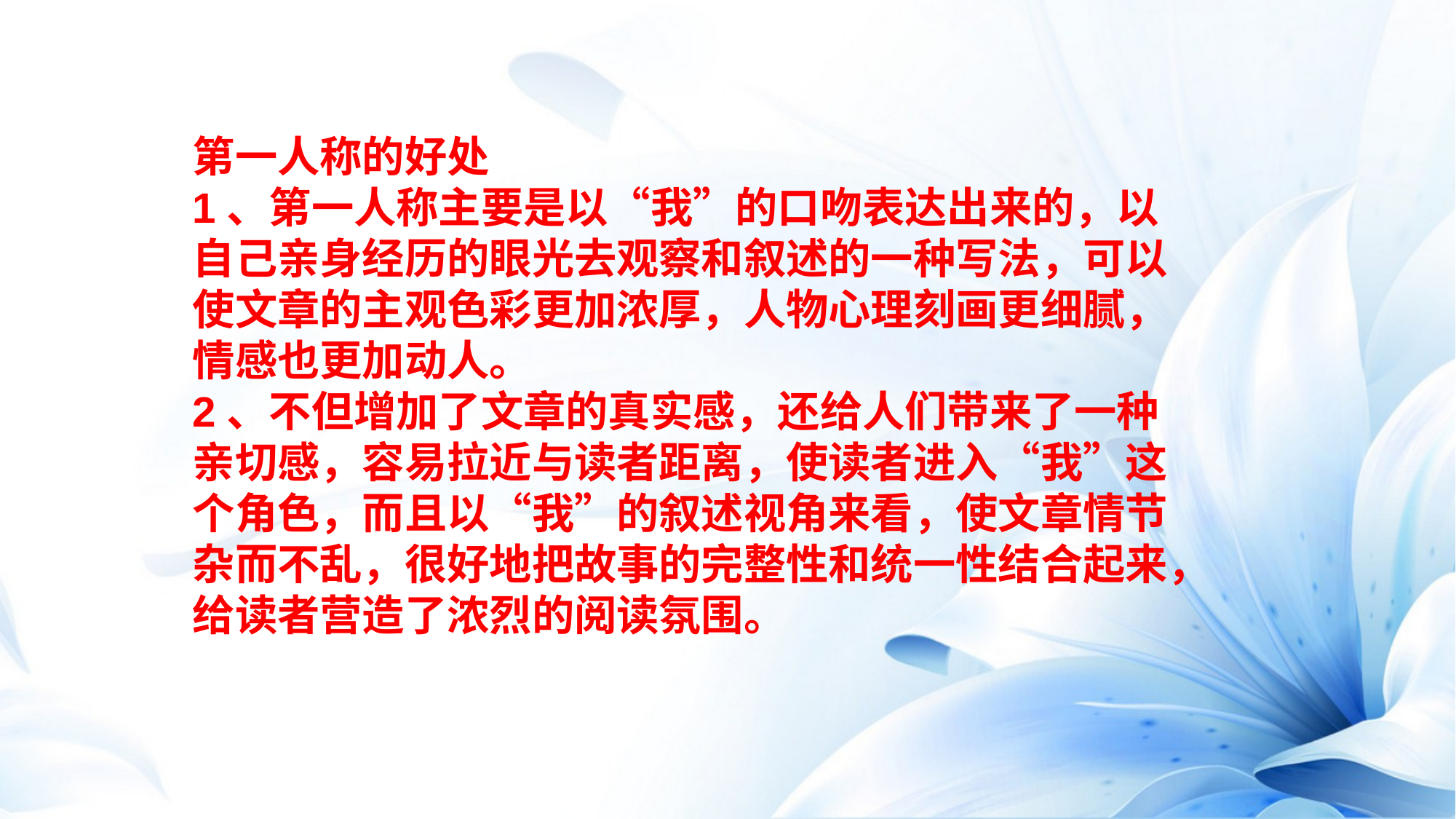

第一人称的好处
1、第一人称主要是以“我”的口吻表达出来的，以自己亲身经历的眼光去观察和叙述的一种写法，可以使文章的主观色彩更加浓厚，人物心理刻画更细腻，情感也更加动人。
2、不但增加了文章的真实感，还给人们带来了一种亲切感，容易拉近与读者距离，使读者进入“我”这个角色，而且以“我”的叙述视角来看，使文章情节杂而不乱，很好地把故事的完整性和统一性结合起来，给读者营造了浓烈的阅读氛围。